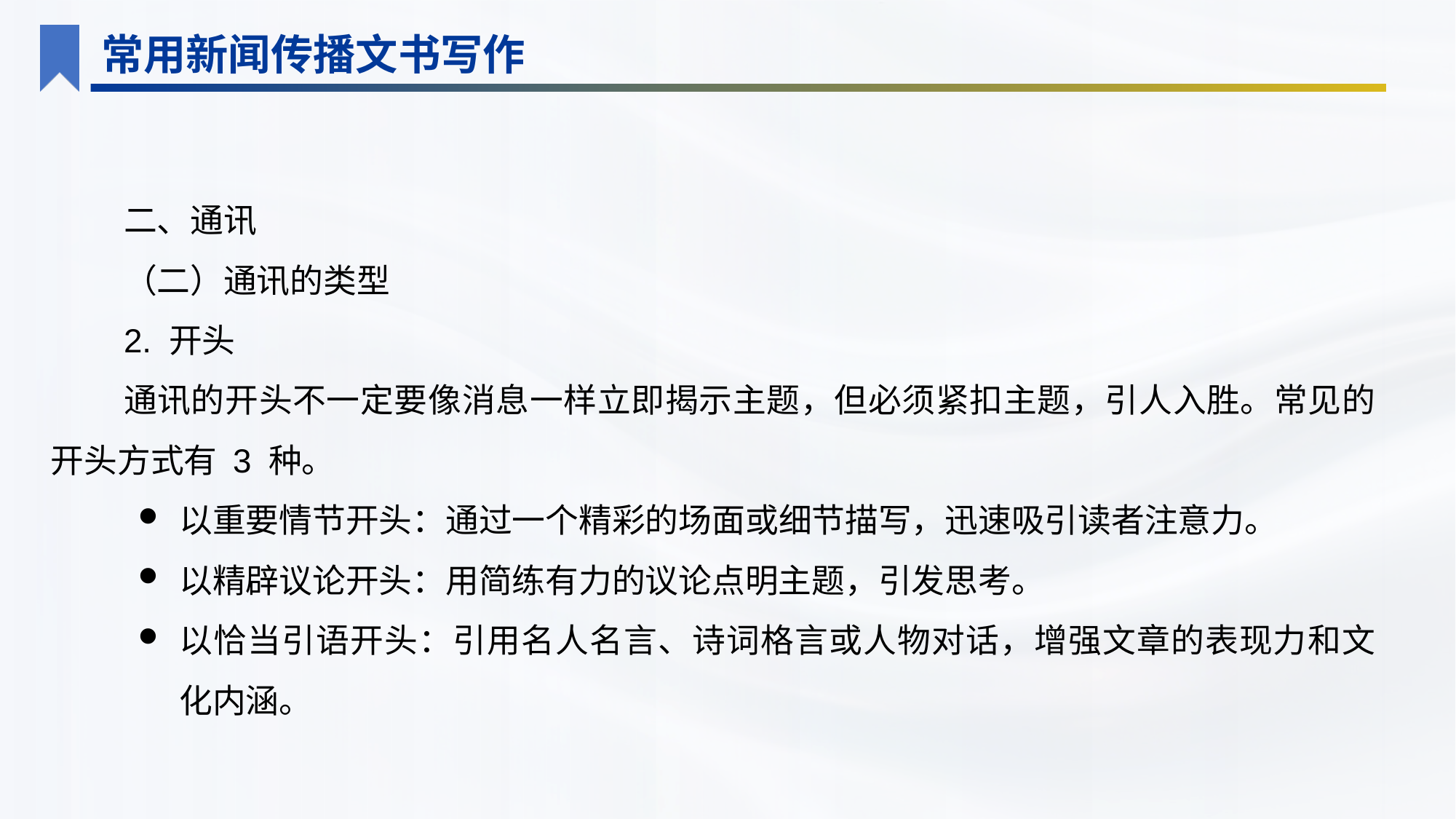

常用新闻传播文书写作
二、通讯
（二）通讯的类型
2. 开头
通讯的开头不一定要像消息一样立即揭示主题，但必须紧扣主题，引人入胜。常见的开头方式有 3 种。
以重要情节开头：通过一个精彩的场面或细节描写，迅速吸引读者注意力。
以精辟议论开头：用简练有力的议论点明主题，引发思考。
以恰当引语开头：引用名人名言、诗词格言或人物对话，增强文章的表现力和文化内涵。